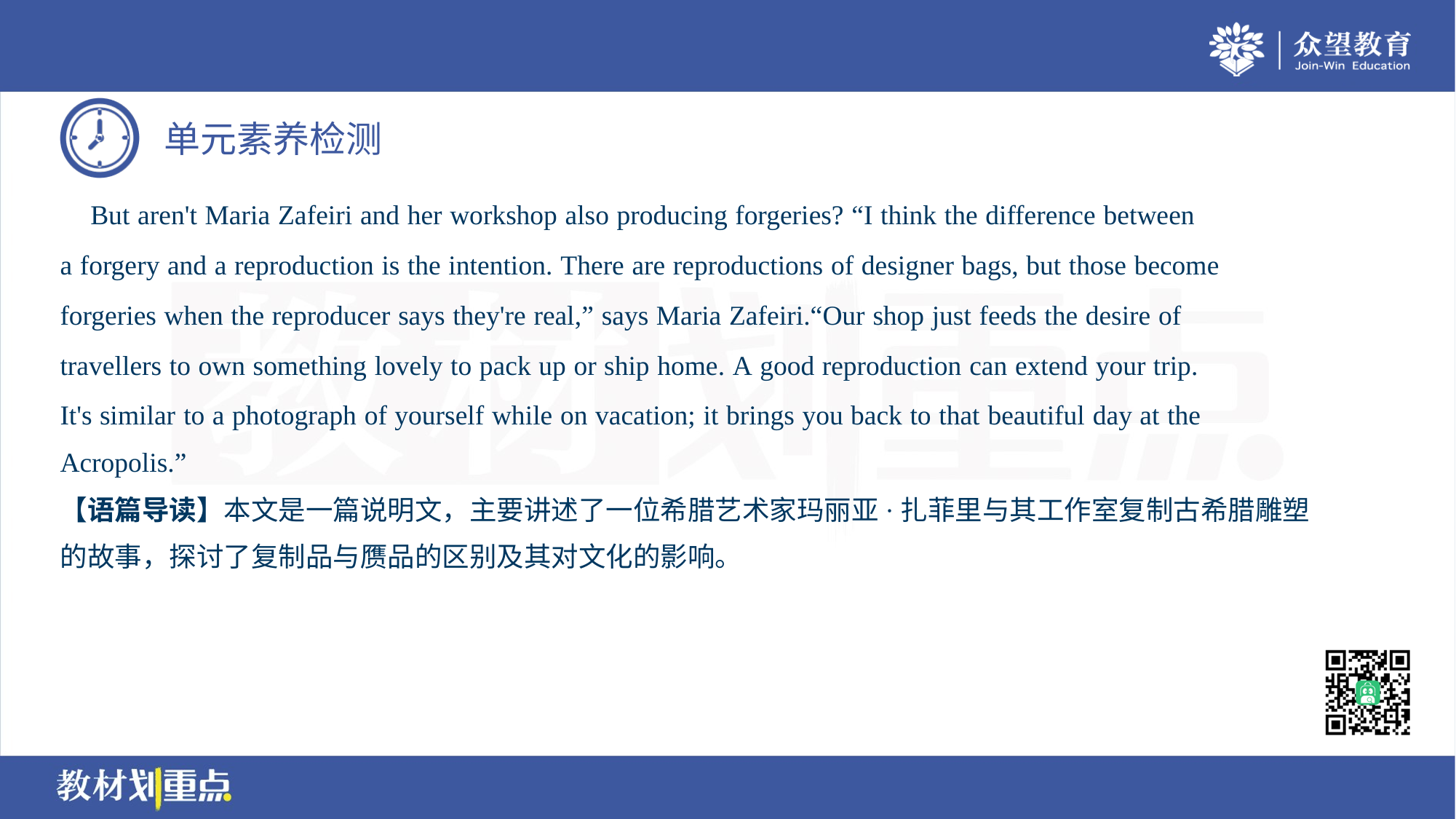

But aren't Maria Zafeiri and her workshop also producing forgeries? “I think the difference between
a forgery and a reproduction is the intention. There are reproductions of designer bags, but those become
forgeries when the reproducer says they're real,” says Maria Zafeiri.“Our shop just feeds the desire of
travellers to own something lovely to pack up or ship home. A good reproduction can extend your trip.
It's similar to a photograph of yourself while on vacation; it brings you back to that beautiful day at the
Acropolis.”
【语篇导读】本文是一篇说明文，主要讲述了一位希腊艺术家玛丽亚·扎菲里与其工作室复制古希腊雕塑
的故事，探讨了复制品与赝品的区别及其对文化的影响。